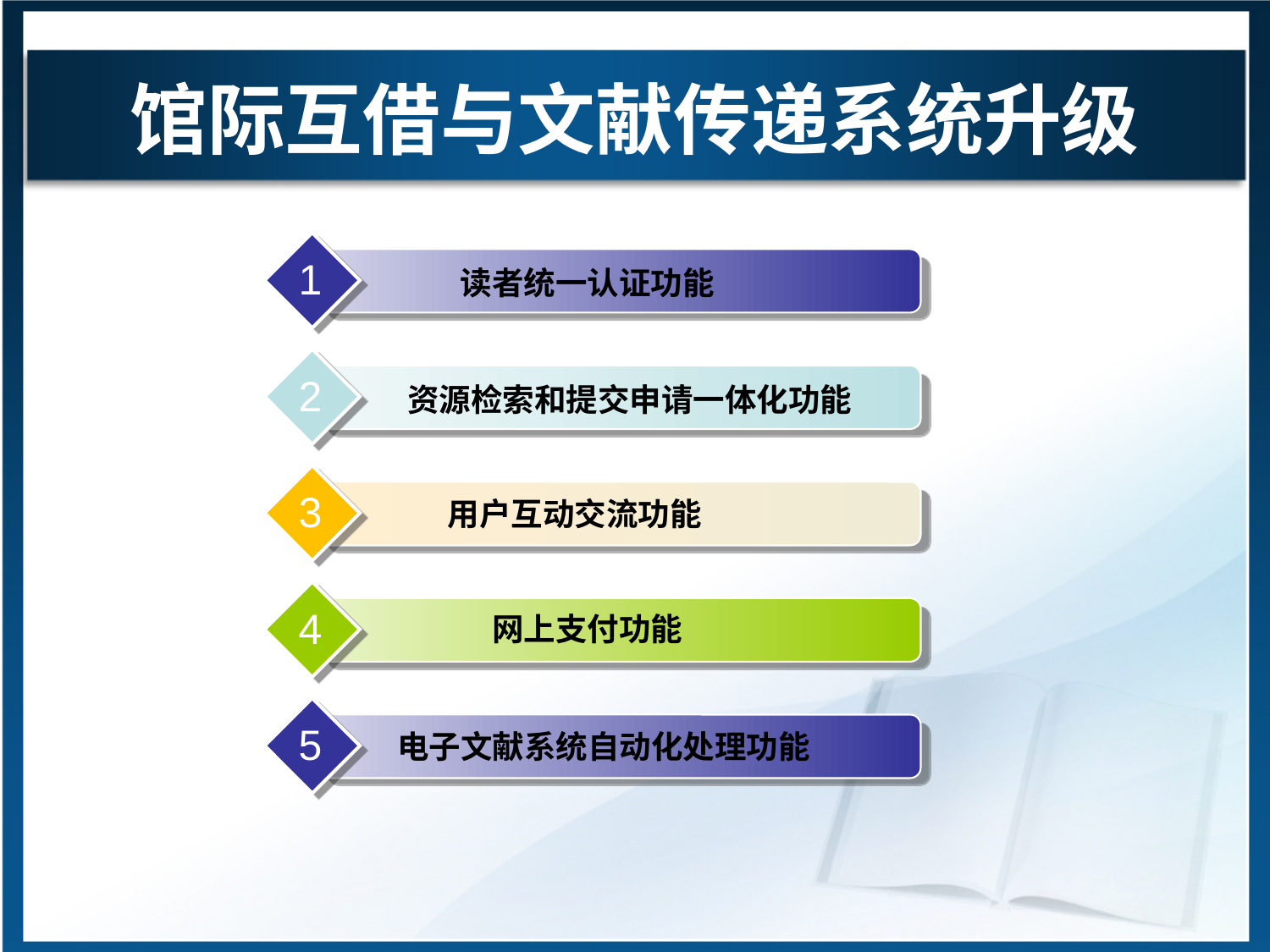

# 馆际互借与文献传递系统升级

1

读者统一认证功能

2

资源检索和提交申请一体化功能

3

用户互动交流功能

4

网上支付功能

5

电子文献系统自动化处理功能